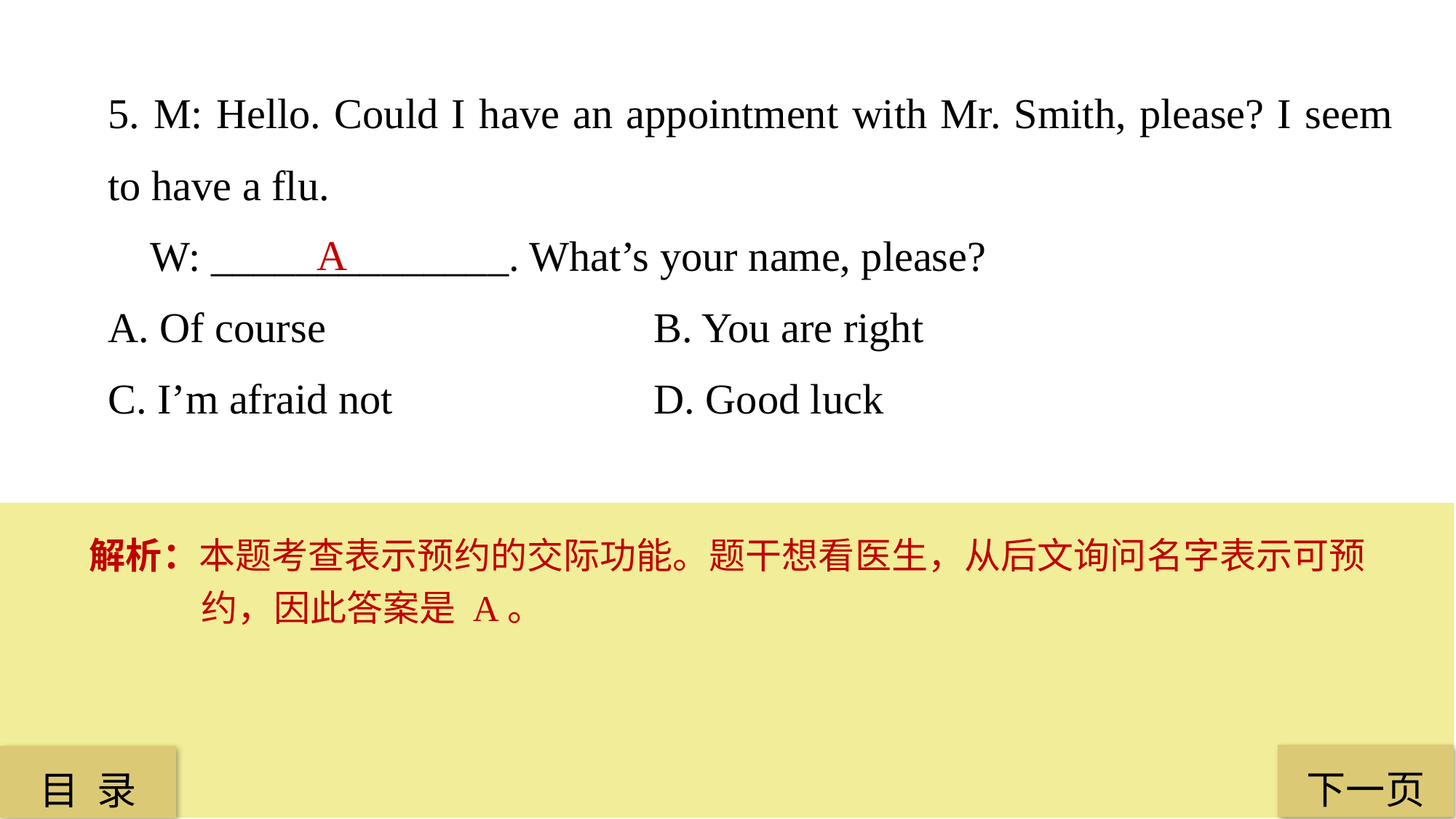

5. M: Hello. Could I have an appointment with Mr. Smith, please? I seem to have a flu.
    W: ______________. What’s your name, please?
A. Of course 			B. You are right
C. I’m afraid not 			D. Good luck
 A
解析：本题考查表示预约的交际功能。题干想看医生，从后文询问名字表示可预约，因此答案是 A。